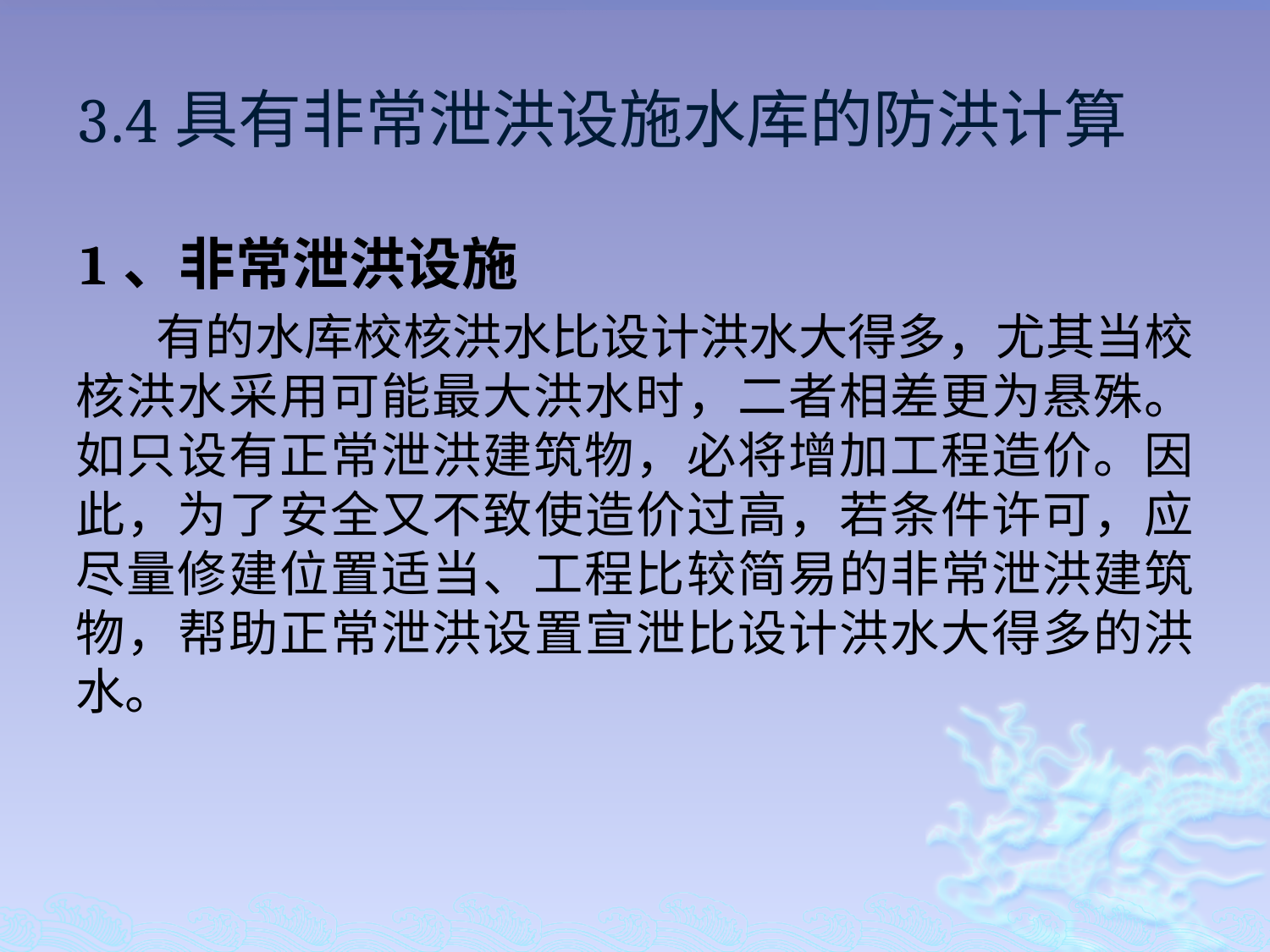

# 3.4具有非常泄洪设施水库的防洪计算
1、非常泄洪设施
有的水库校核洪水比设计洪水大得多，尤其当校核洪水采用可能最大洪水时，二者相差更为悬殊。如只设有正常泄洪建筑物，必将增加工程造价。因此，为了安全又不致使造价过高，若条件许可，应尽量修建位置适当、工程比较简易的非常泄洪建筑物，帮助正常泄洪设置宣泄比设计洪水大得多的洪水。